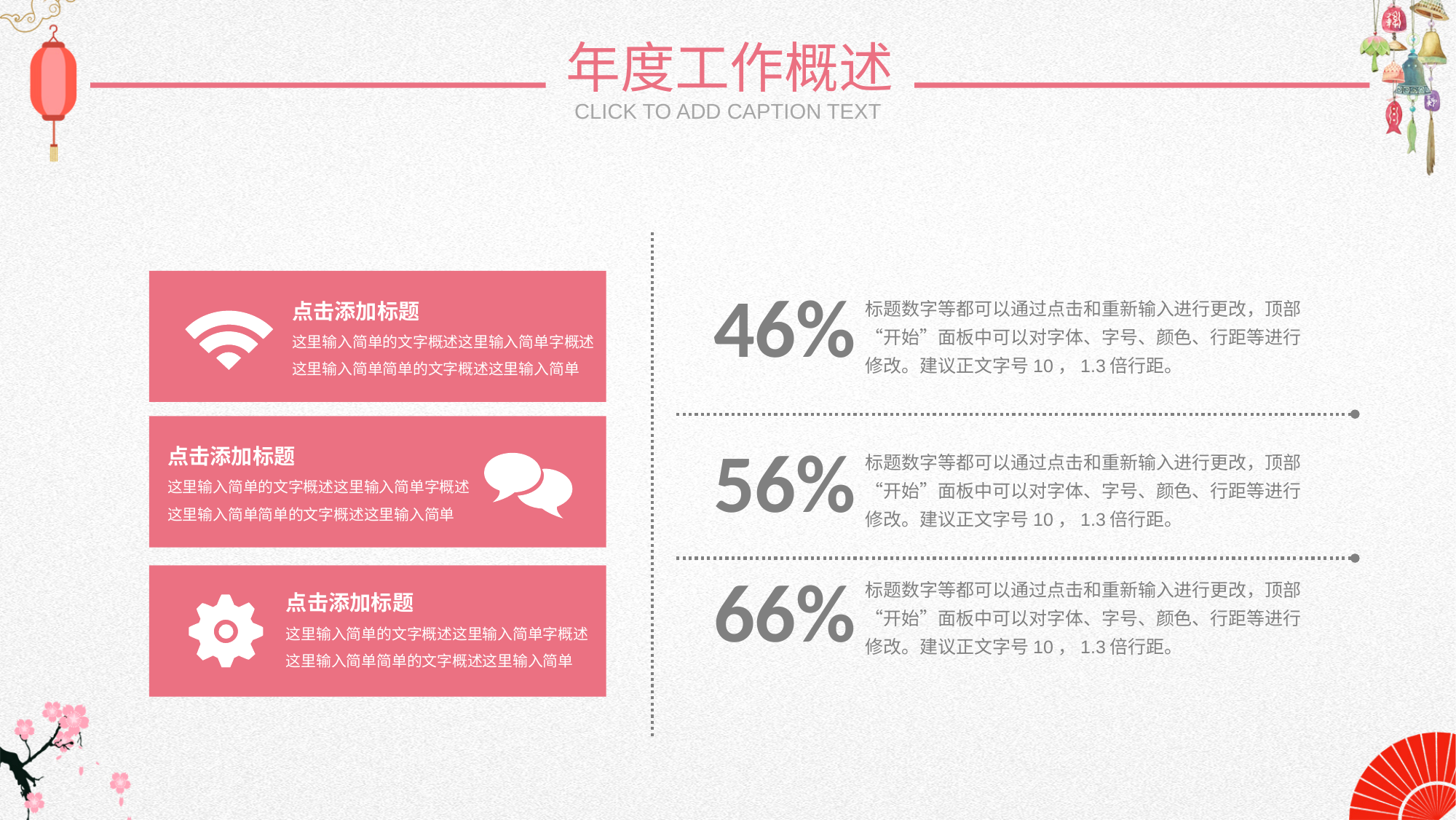

年度工作概述

CLICK TO ADD CAPTION TEXT
46%
标题数字等都可以通过点击和重新输入进行更改，顶部“开始”面板中可以对字体、字号、颜色、行距等进行修改。建议正文字号10，1.3倍行距。
56%
标题数字等都可以通过点击和重新输入进行更改，顶部“开始”面板中可以对字体、字号、颜色、行距等进行修改。建议正文字号10，1.3倍行距。
66%
标题数字等都可以通过点击和重新输入进行更改，顶部“开始”面板中可以对字体、字号、颜色、行距等进行修改。建议正文字号10，1.3倍行距。

点击添加标题
这里输入简单的文字概述这里输入简单字概述这里输入简单简单的文字概述这里输入简单

点击添加标题
这里输入简单的文字概述这里输入简单字概述这里输入简单简单的文字概述这里输入简单

点击添加标题
这里输入简单的文字概述这里输入简单字概述这里输入简单简单的文字概述这里输入简单